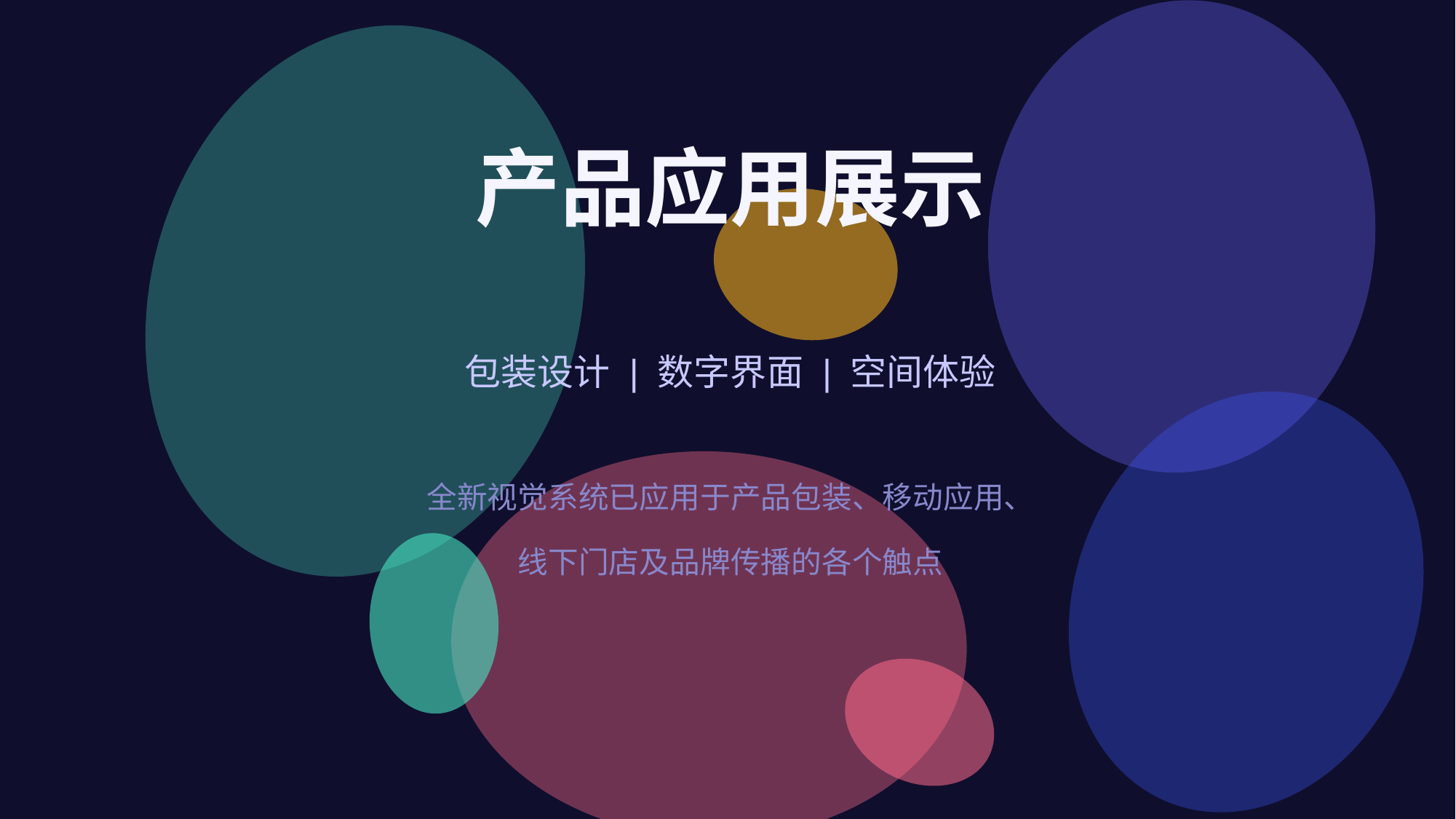

产品应用展示

包装设计 | 数字界面 | 空间体验

全新视觉系统已应用于产品包装、移动应用、
线下门店及品牌传播的各个触点